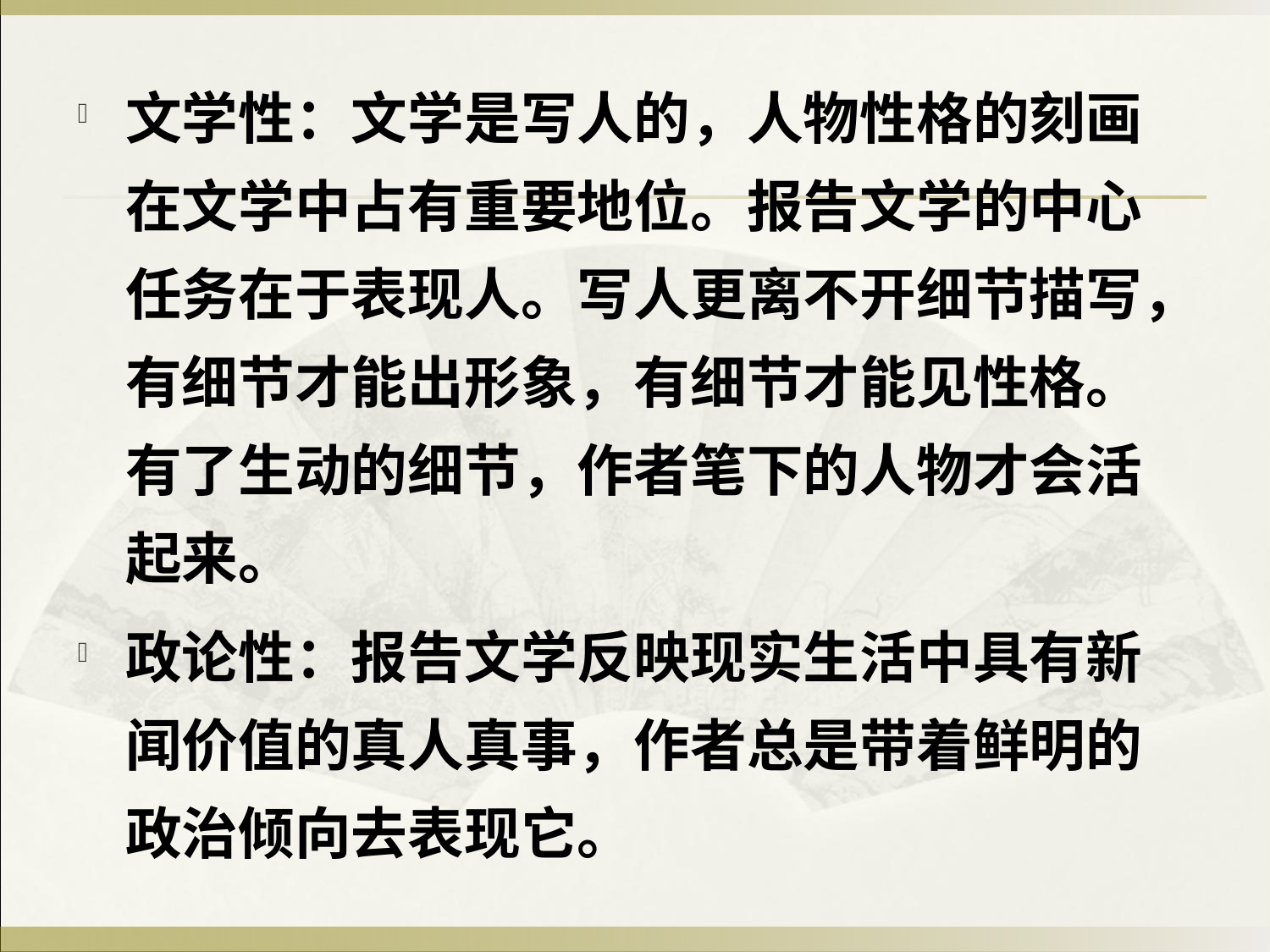

文学性：文学是写人的，人物性格的刻画在文学中占有重要地位。报告文学的中心任务在于表现人。写人更离不开细节描写，有细节才能出形象，有细节才能见性格。有了生动的细节，作者笔下的人物才会活起来。
政论性：报告文学反映现实生活中具有新闻价值的真人真事，作者总是带着鲜明的政治倾向去表现它。